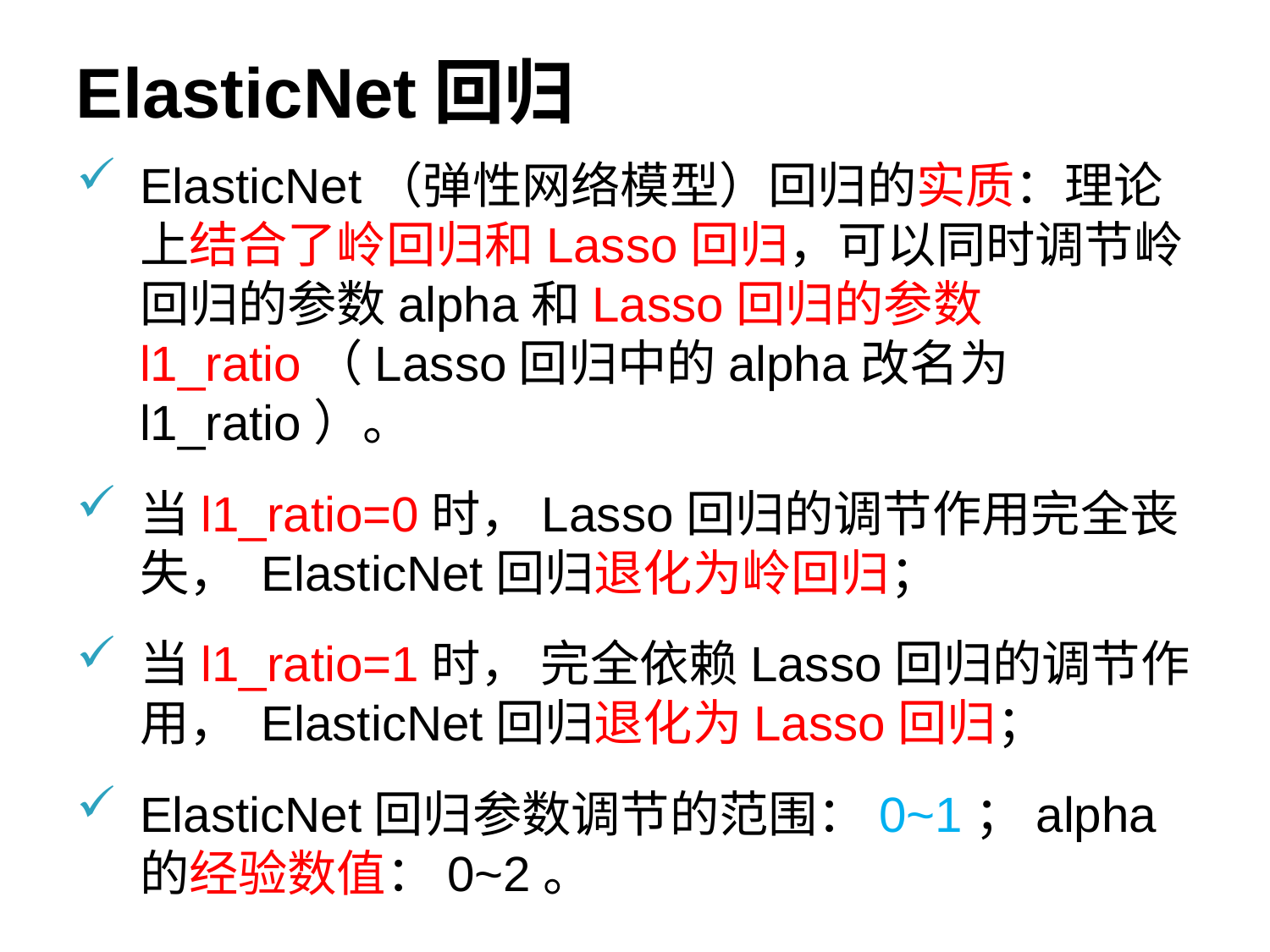

# ElasticNet回归
ElasticNet（弹性网络模型）回归的实质：理论上结合了岭回归和Lasso回归，可以同时调节岭回归的参数alpha和Lasso回归的参数l1_ratio（Lasso回归中的alpha改名为l1_ratio）。
当l1_ratio=0时，Lasso回归的调节作用完全丧失， ElasticNet回归退化为岭回归；
当l1_ratio=1时， 完全依赖Lasso回归的调节作用， ElasticNet回归退化为Lasso回归；
ElasticNet回归参数调节的范围：0~1；alpha的经验数值：0~2。